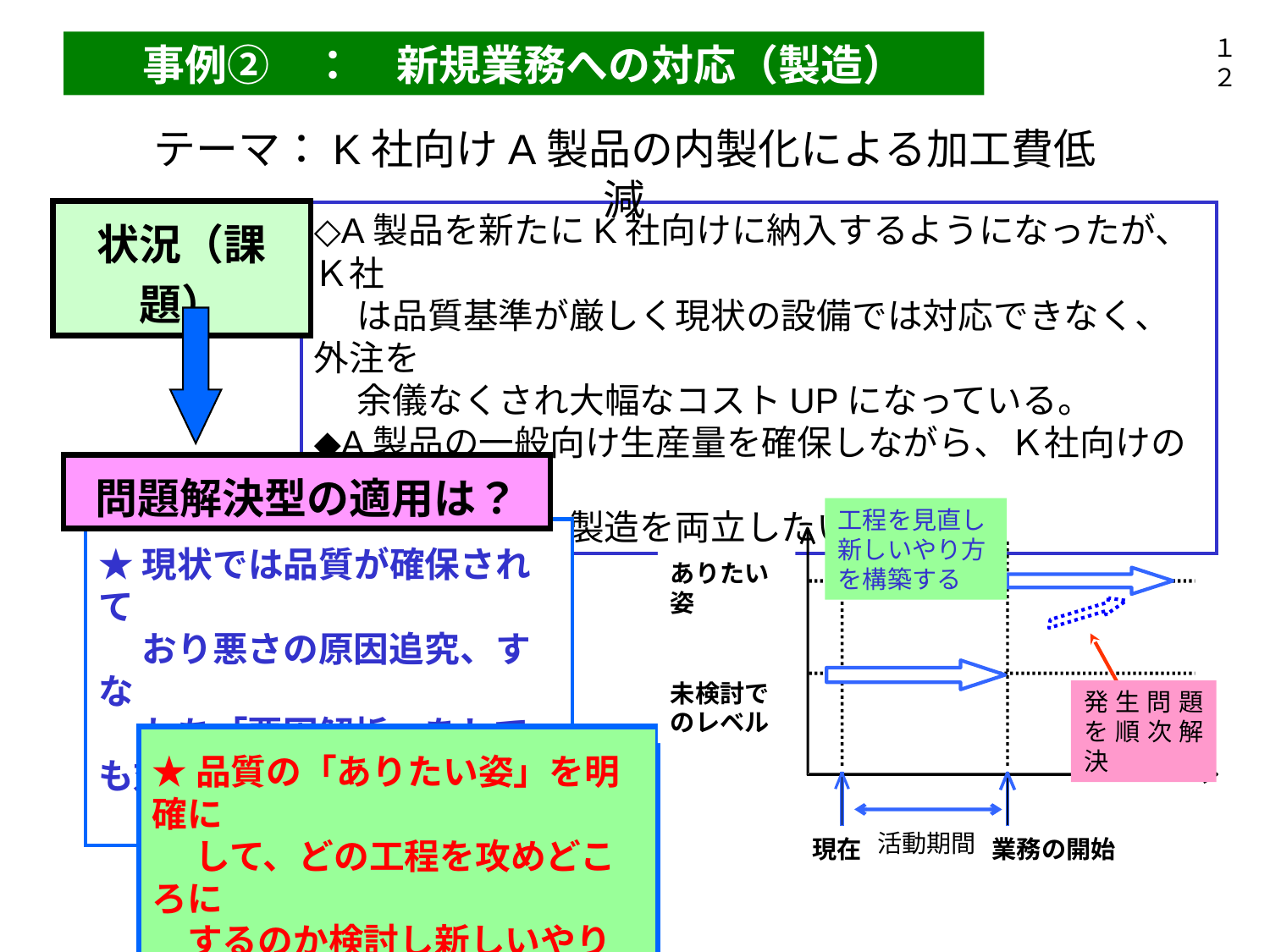

１２
事例②　：　新規業務への対応（製造）

テーマ：K社向けA製品の内製化による加工費低減
状況（課題）
◇A製品を新たにK社向けに納入するようになったが、Ｋ社
　 は品質基準が厳しく現状の設備では対応できなく、外注を
　 余儀なくされ大幅なコストUPになっている。
◆A製品の一般向け生産量を確保しながら、Ｋ社向けの製
　 品を内製化し製造を両立したい。

問題解決型の適用は？

★現状では品質が確保されて
　 おり悪さの原因追究、すな
　 わち「要因解析」をしても対
　 策の方向付けが困難。
工程を見直し新しいやり方を構築する

ありたい姿

未検討でのレベル

発生問題を順次解決

活動期間
現在
業務の開始

★品質の「ありたい姿」を明確に
　 して、どの工程を攻めどころに
　するのか検討し新しいやり方を
  追求する。